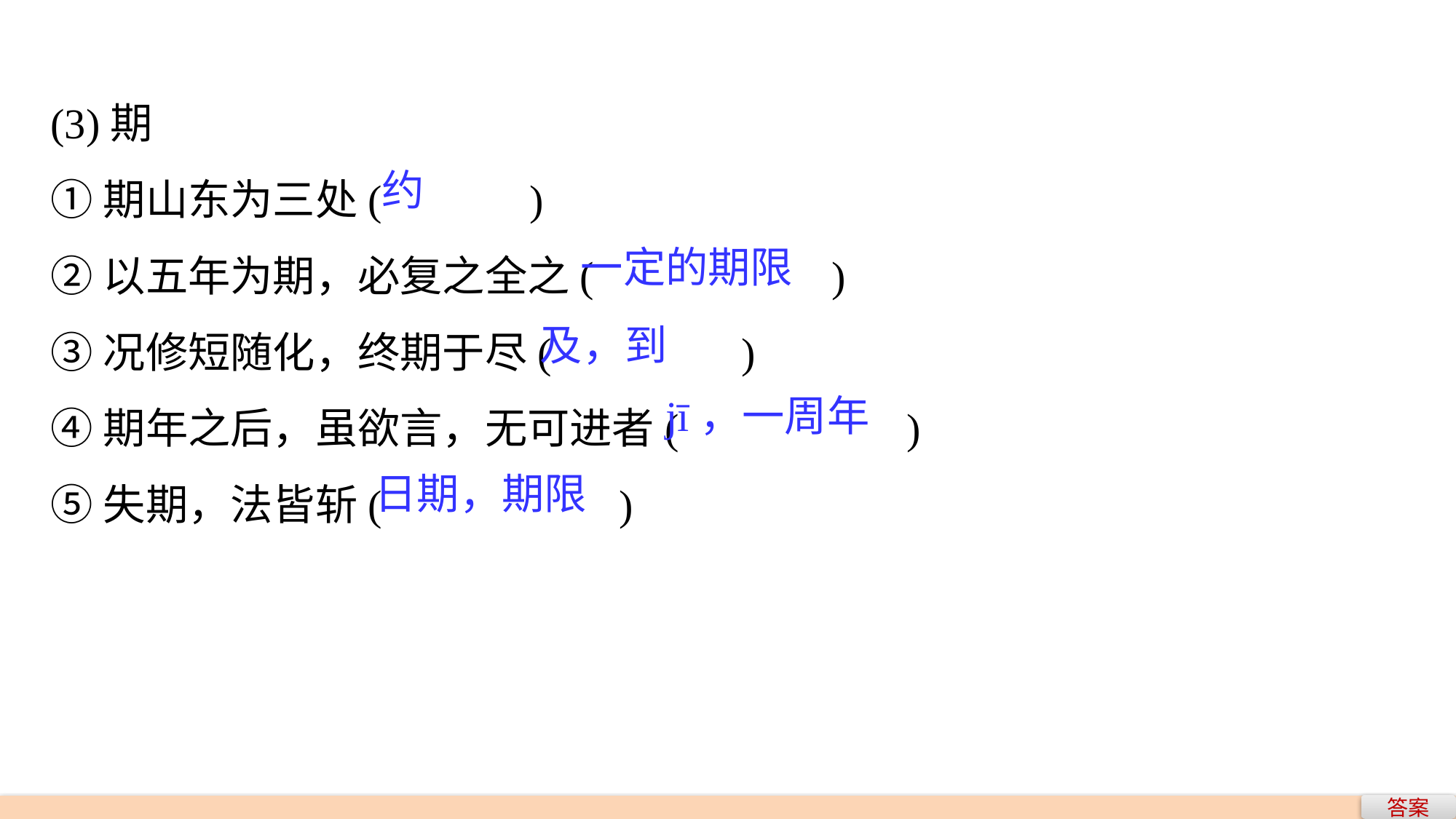

(3)期
①期山东为三处(　　　)
②以五年为期，必复之全之(　　　　     )
③况修短随化，终期于尽(　　　　)
④期年之后，虽欲言，无可进者(　　　　    )
⑤失期，法皆斩(　　　　     )
约
一定的期限
及，到
jī，一周年
日期，期限
答案